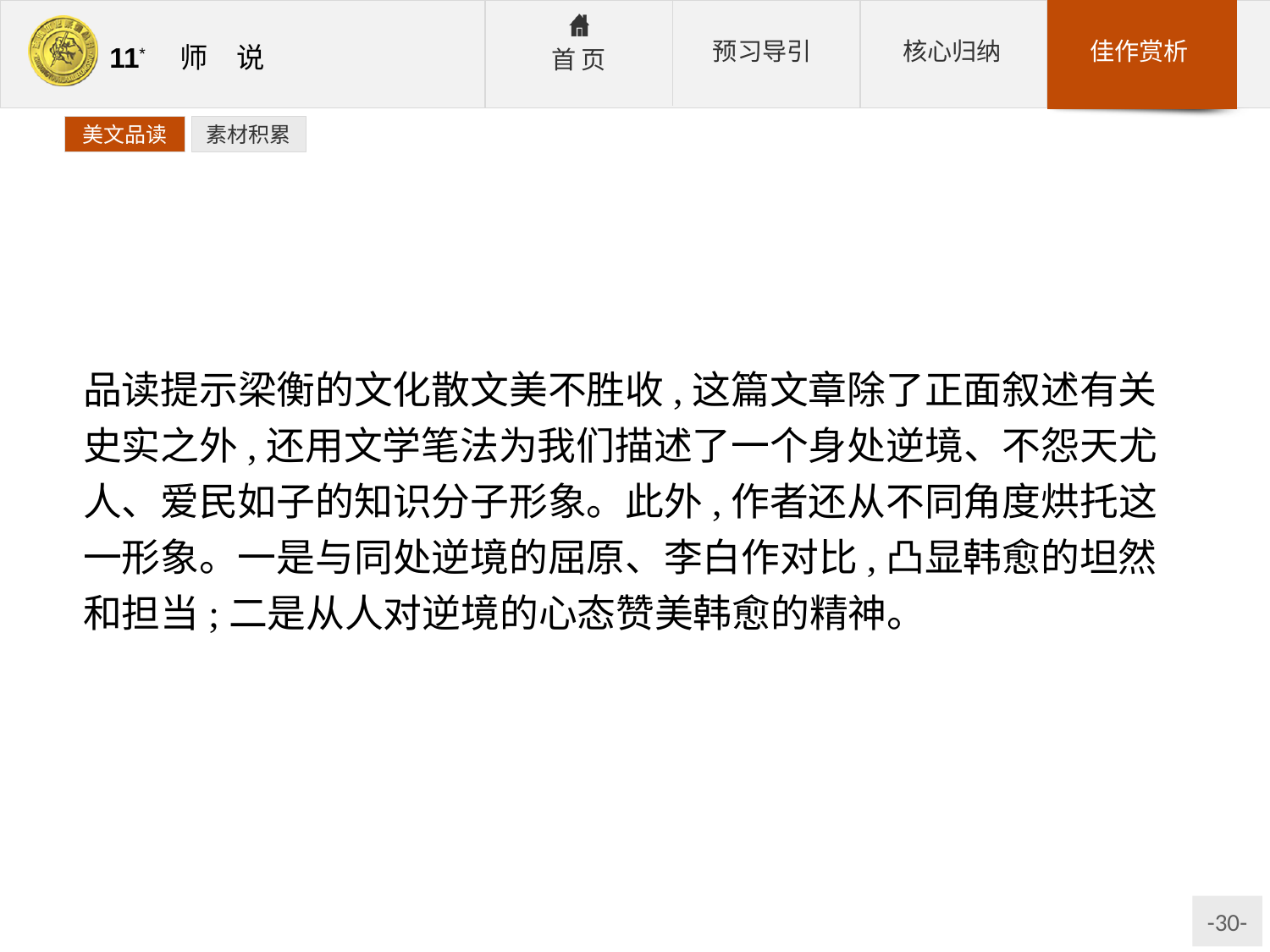

美文品读
素材积累
品读提示梁衡的文化散文美不胜收,这篇文章除了正面叙述有关史实之外,还用文学笔法为我们描述了一个身处逆境、不怨天尤人、爱民如子的知识分子形象。此外,作者还从不同角度烘托这一形象。一是与同处逆境的屈原、李白作对比,凸显韩愈的坦然和担当;二是从人对逆境的心态赞美韩愈的精神。